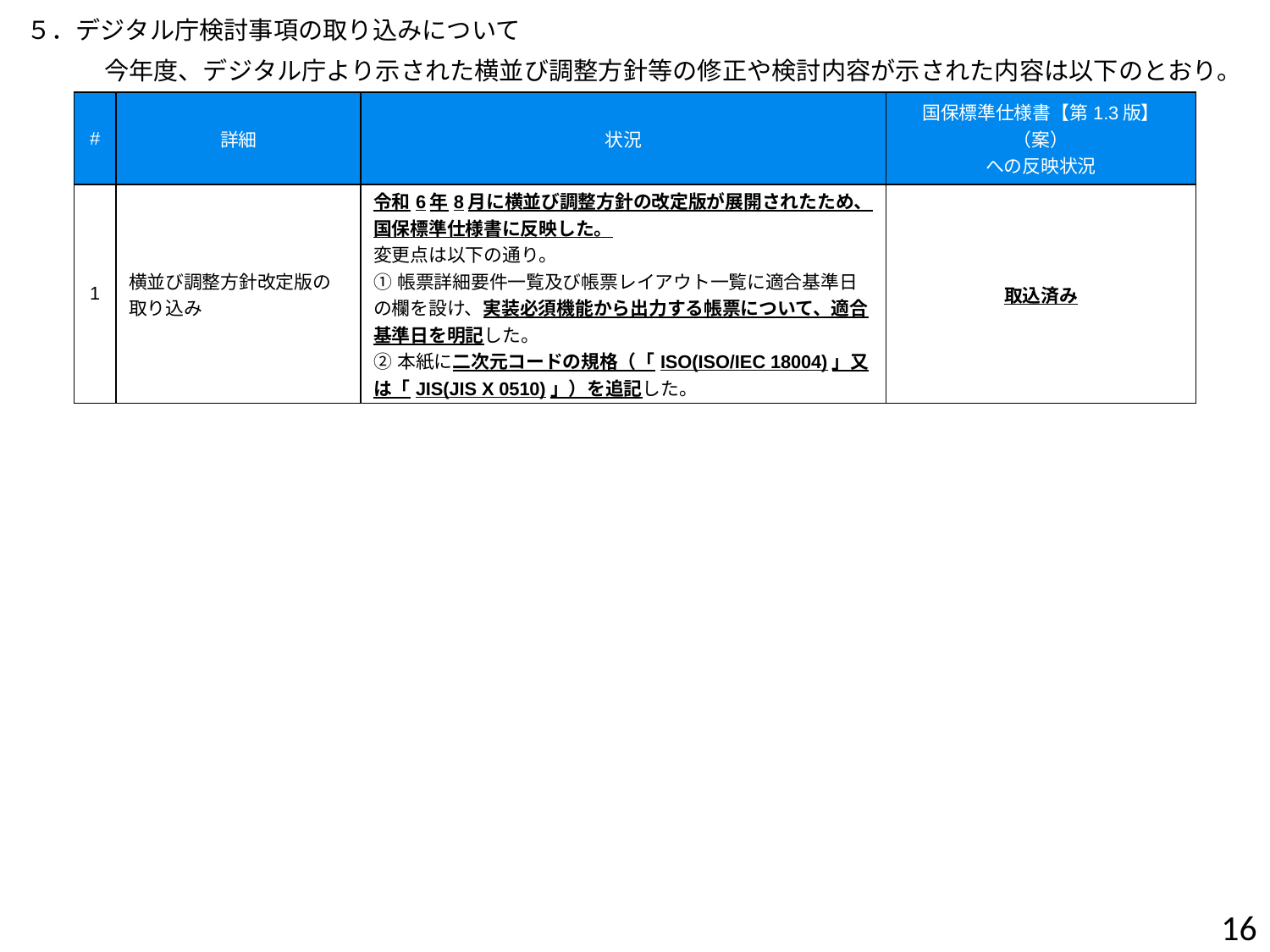

５．デジタル庁検討事項の取り込みについて
　　今年度、デジタル庁より示された横並び調整方針等の修正や検討内容が示された内容は以下のとおり。
| # | 詳細 | 状況 | 国保標準仕様書【第1.3版】（案） への反映状況 |
| --- | --- | --- | --- |
| 1 | 横並び調整方針改定版の取り込み | 令和6年8月に横並び調整方針の改定版が展開されたため、国保標準仕様書に反映した。 変更点は以下の通り。 ①帳票詳細要件一覧及び帳票レイアウト一覧に適合基準日の欄を設け、実装必須機能から出力する帳票について、適合基準日を明記した。 ②本紙に二次元コードの規格（「ISO(ISO/IEC 18004)」又は「JIS(JIS X 0510)」）を追記した。 | 取込済み |
16